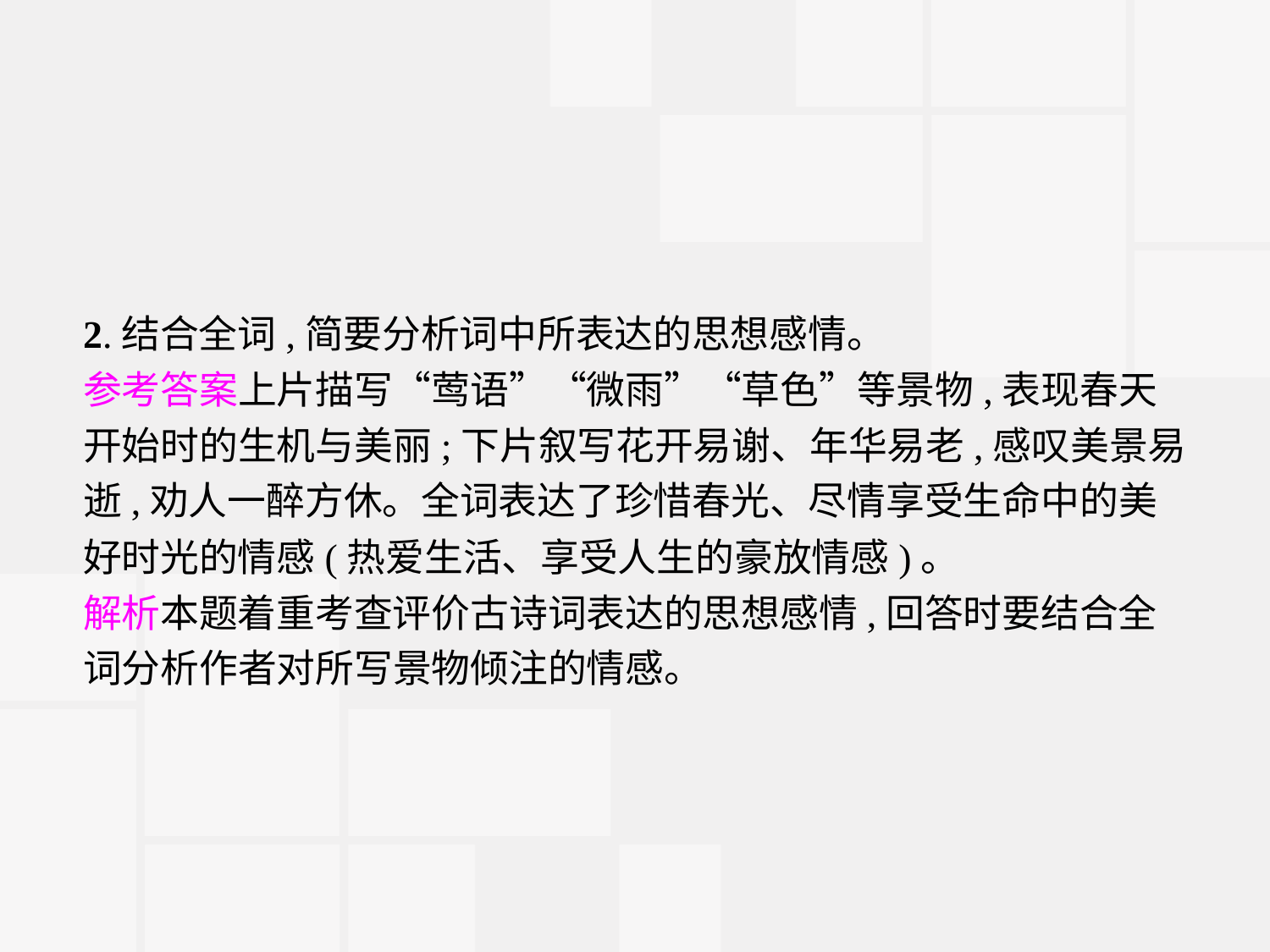

2.结合全词,简要分析词中所表达的思想感情。
参考答案上片描写“莺语”“微雨”“草色”等景物,表现春天开始时的生机与美丽;下片叙写花开易谢、年华易老,感叹美景易逝,劝人一醉方休。全词表达了珍惜春光、尽情享受生命中的美好时光的情感(热爱生活、享受人生的豪放情感)。
解析本题着重考查评价古诗词表达的思想感情,回答时要结合全词分析作者对所写景物倾注的情感。